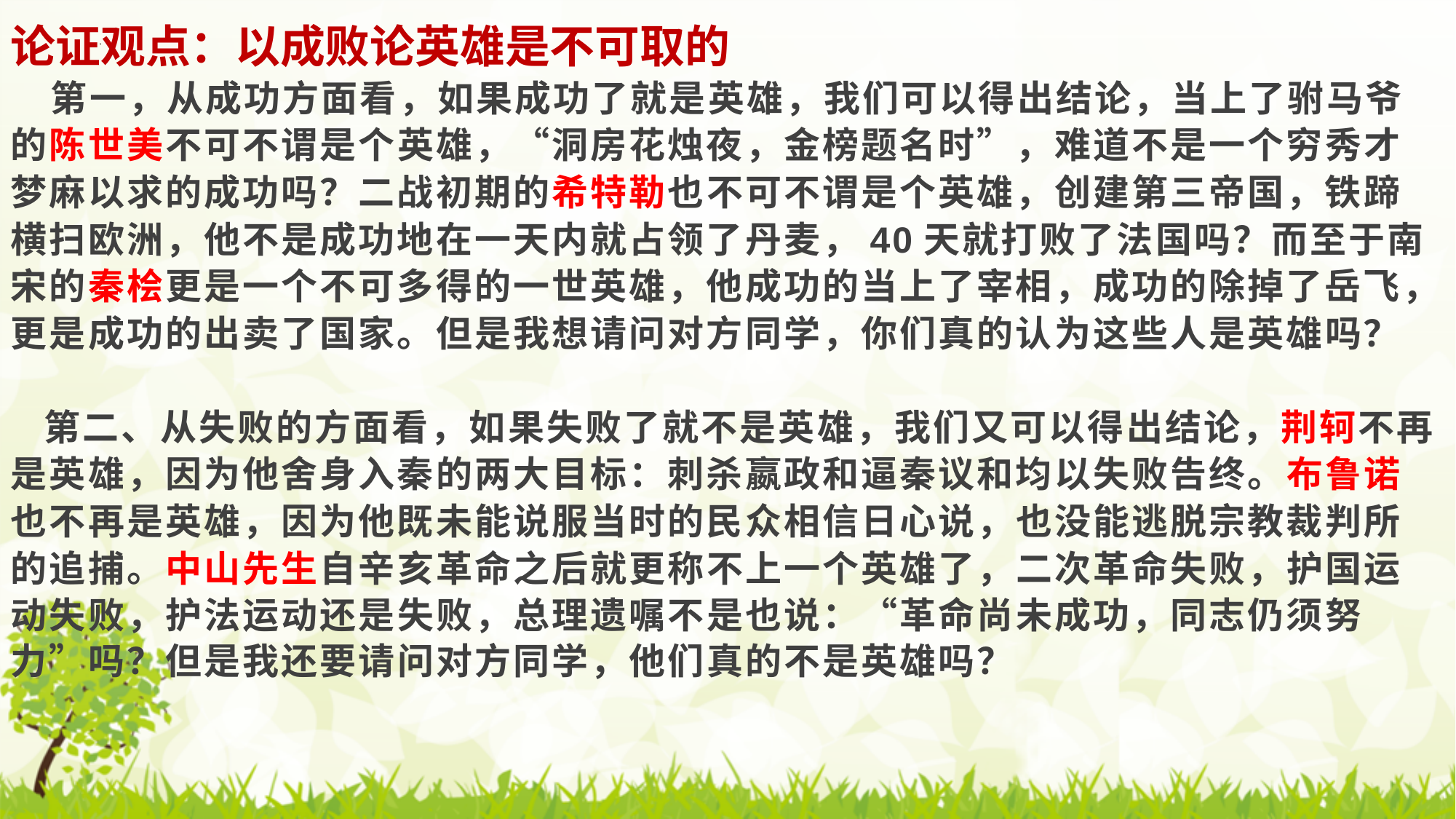

论证观点：以成败论英雄是不可取的
   第一，从成功方面看，如果成功了就是英雄，我们可以得出结论，当上了驸马爷的陈世美不可不谓是个英雄，“洞房花烛夜，金榜题名时”，难道不是一个穷秀才梦麻以求的成功吗？二战初期的希特勒也不可不谓是个英雄，创建第三帝国，铁蹄横扫欧洲，他不是成功地在一天内就占领了丹麦，40天就打败了法国吗？而至于南宋的秦桧更是一个不可多得的一世英雄，他成功的当上了宰相，成功的除掉了岳飞，更是成功的出卖了国家。但是我想请问对方同学，你们真的认为这些人是英雄吗？
   第二、从失败的方面看，如果失败了就不是英雄，我们又可以得出结论，荆轲不再是英雄，因为他舍身入秦的两大目标：刺杀嬴政和逼秦议和均以失败告终。布鲁诺也不再是英雄，因为他既未能说服当时的民众相信日心说，也没能逃脱宗教裁判所的追捕。中山先生自辛亥革命之后就更称不上一个英雄了，二次革命失败，护国运动失败，护法运动还是失败，总理遗嘱不是也说：“革命尚未成功，同志仍须努力”吗？但是我还要请问对方同学，他们真的不是英雄吗？